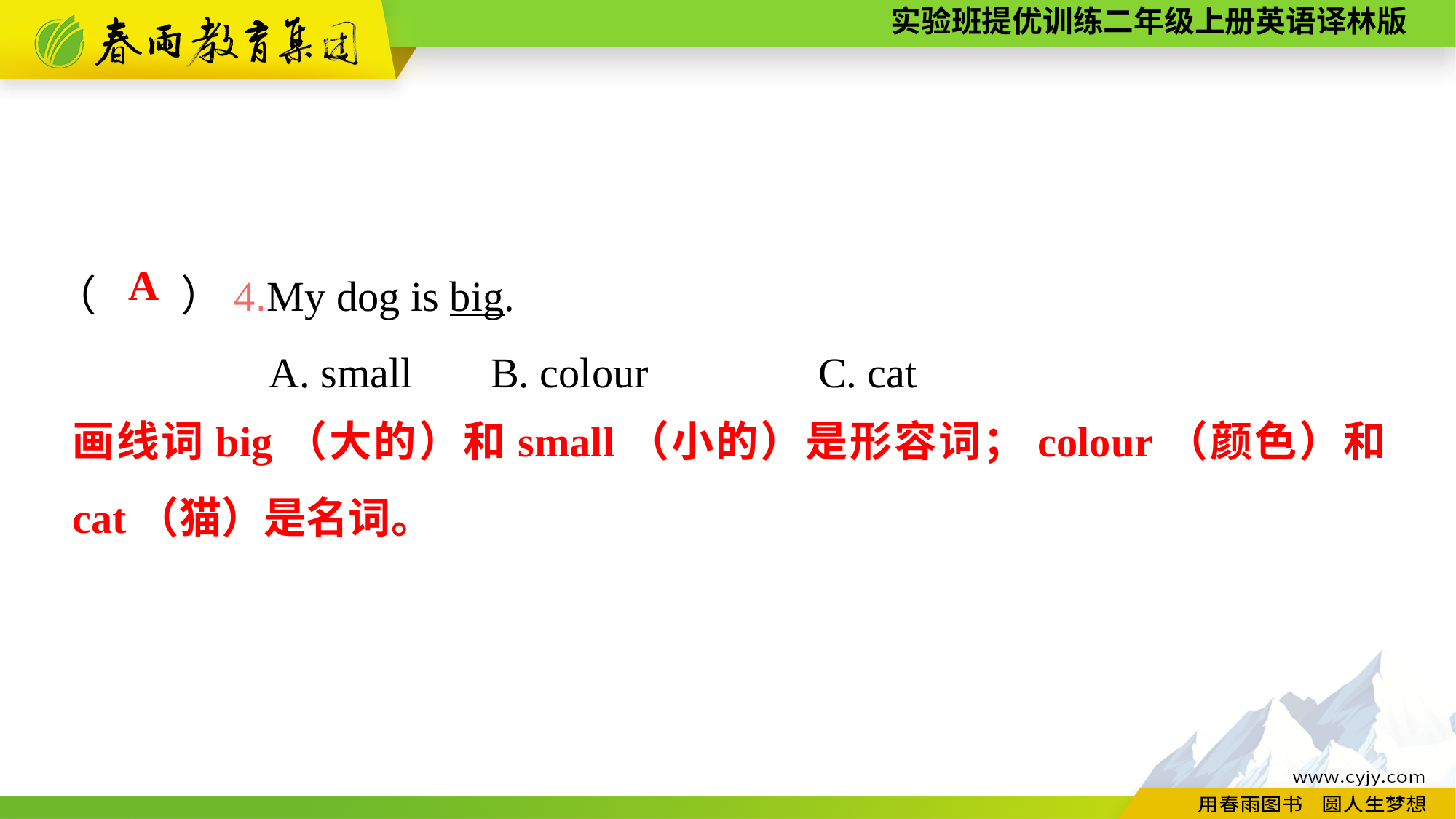

（　　）4.My dog is big.
A. small	B. colour		C. cat
A
画线词big（大的）和small（小的）是形容词；colour（颜色）和cat（猫）是名词。